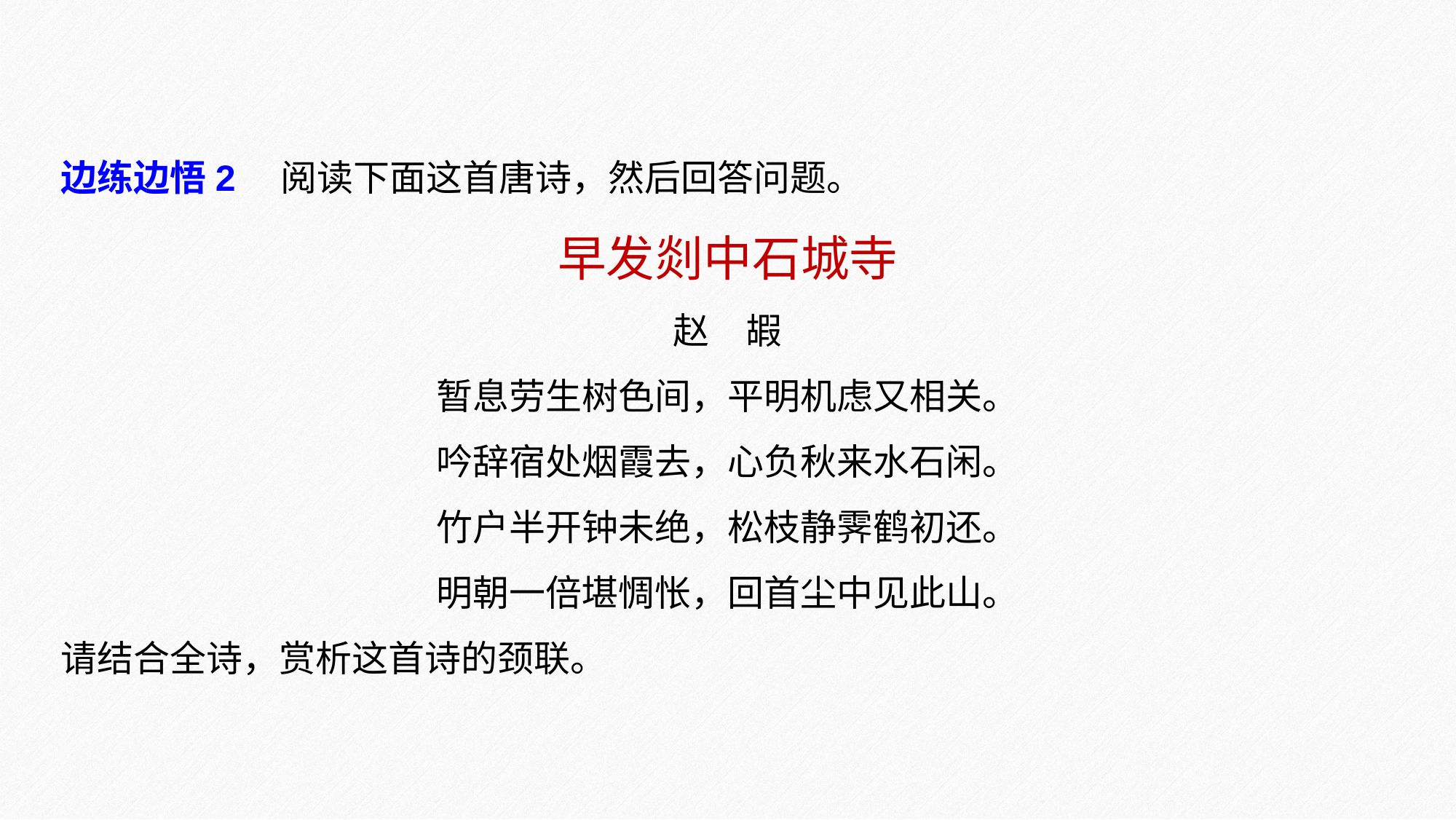

边练边悟2　阅读下面这首唐诗，然后回答问题。
早发剡中石城寺
赵　嘏
暂息劳生树色间，平明机虑又相关。
吟辞宿处烟霞去，心负秋来水石闲。
竹户半开钟未绝，松枝静霁鹤初还。
明朝一倍堪惆怅，回首尘中见此山。
请结合全诗，赏析这首诗的颈联。